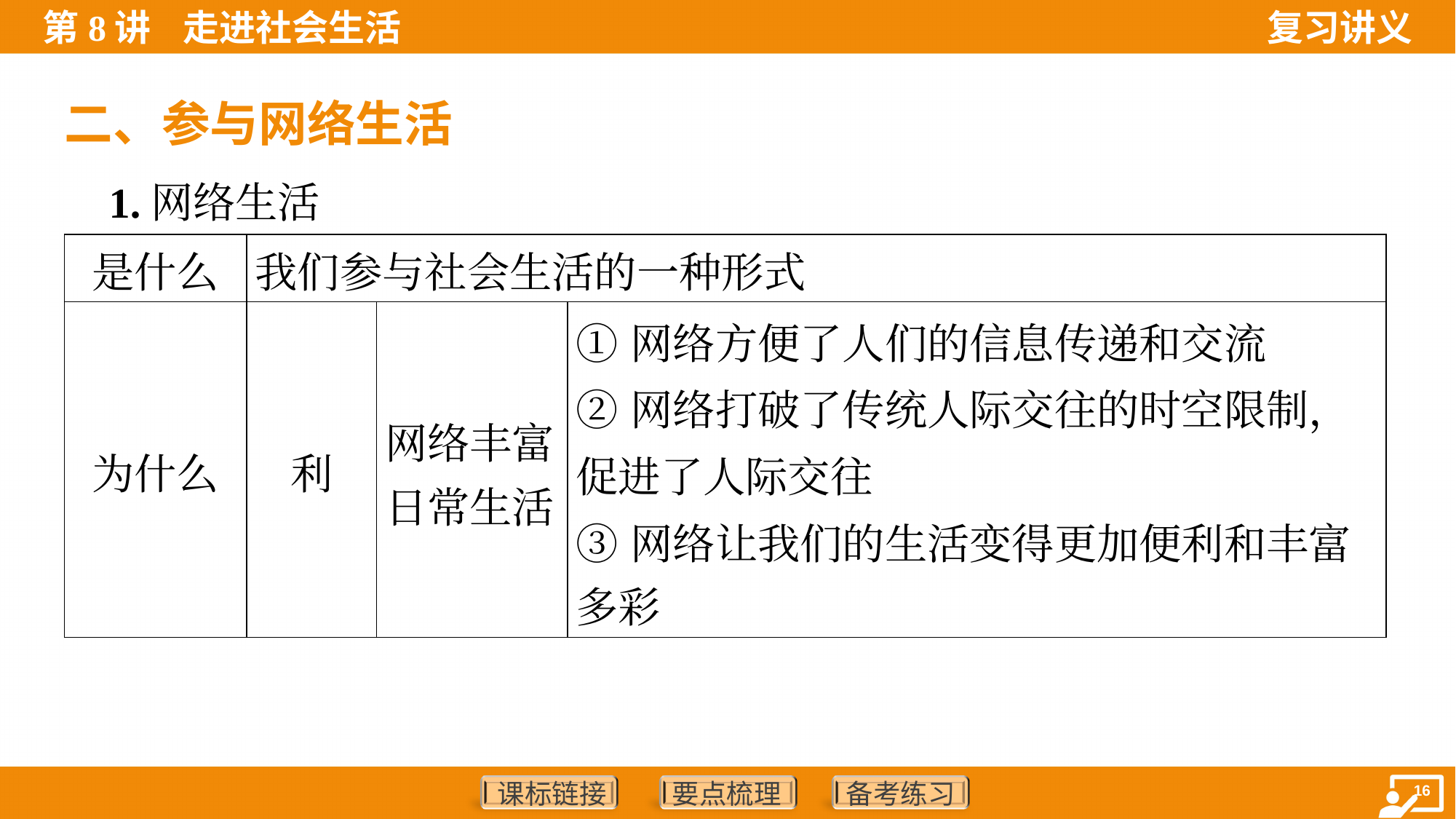

二、参与网络生活
    1.网络生活
| 是什么 | 我们参与社会生活的一种形式 |  |  |
| --- | --- | --- | --- |
| 为什么 | 利 | 网络丰富 日常生活 | ①网络方便了人们的信息传递和交流 ②网络打破了传统人际交往的时空限制，促进了人际交往 ③网络让我们的生活变得更加便利和丰富 多彩 |